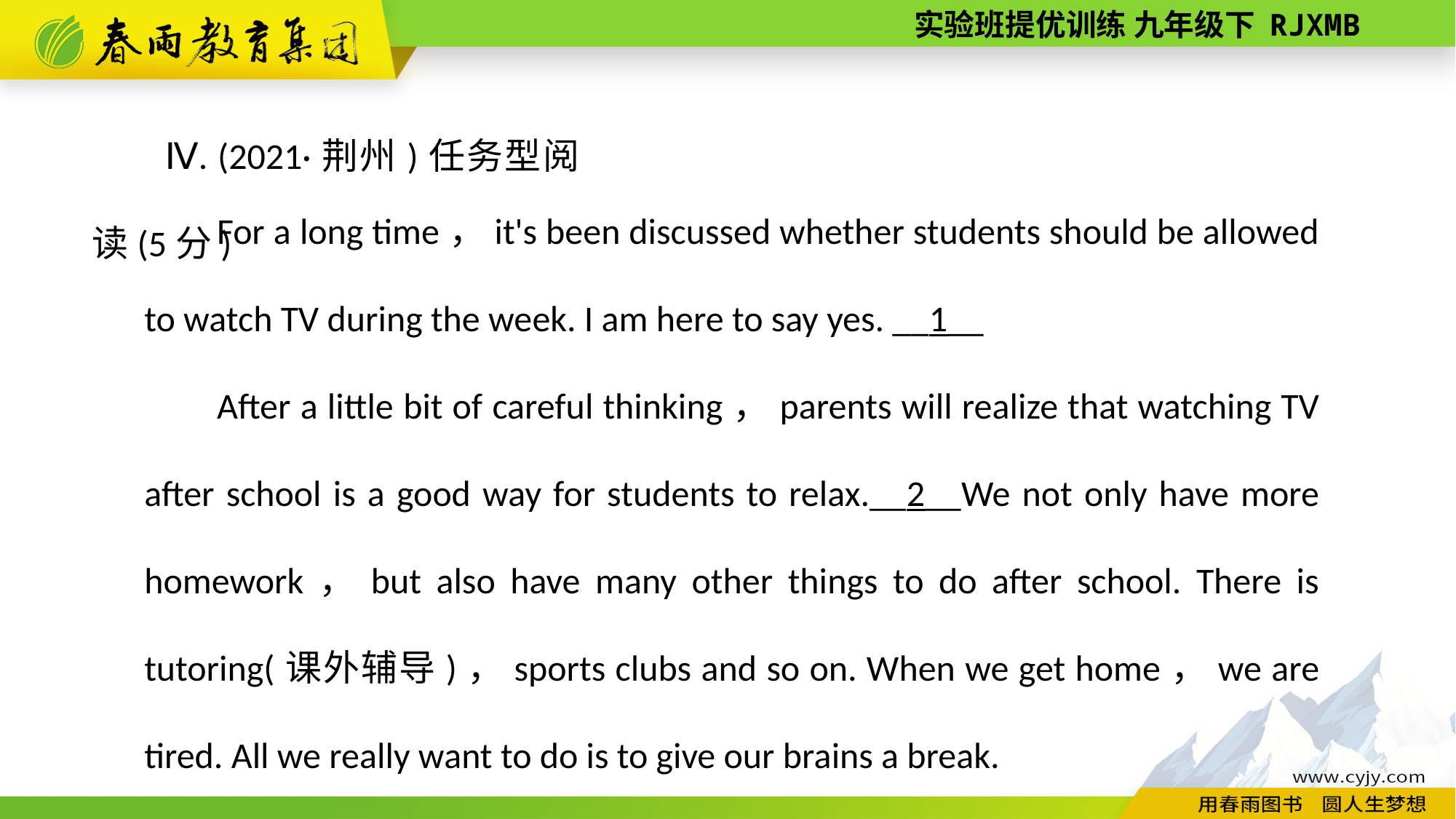

Ⅳ. (2021·荆州)任务型阅读(5分)
For a long time，it's been discussed whether students should be allowed to watch TV during the week. I am here to say yes. __1__
After a little bit of careful thinking，parents will realize that watching TV after school is a good way for students to relax.__2__We not only have more homework，but also have many other things to do after school. There is tutoring(课外辅导)，sports clubs and so on. When we get home，we are tired. All we really want to do is to give our brains a break.